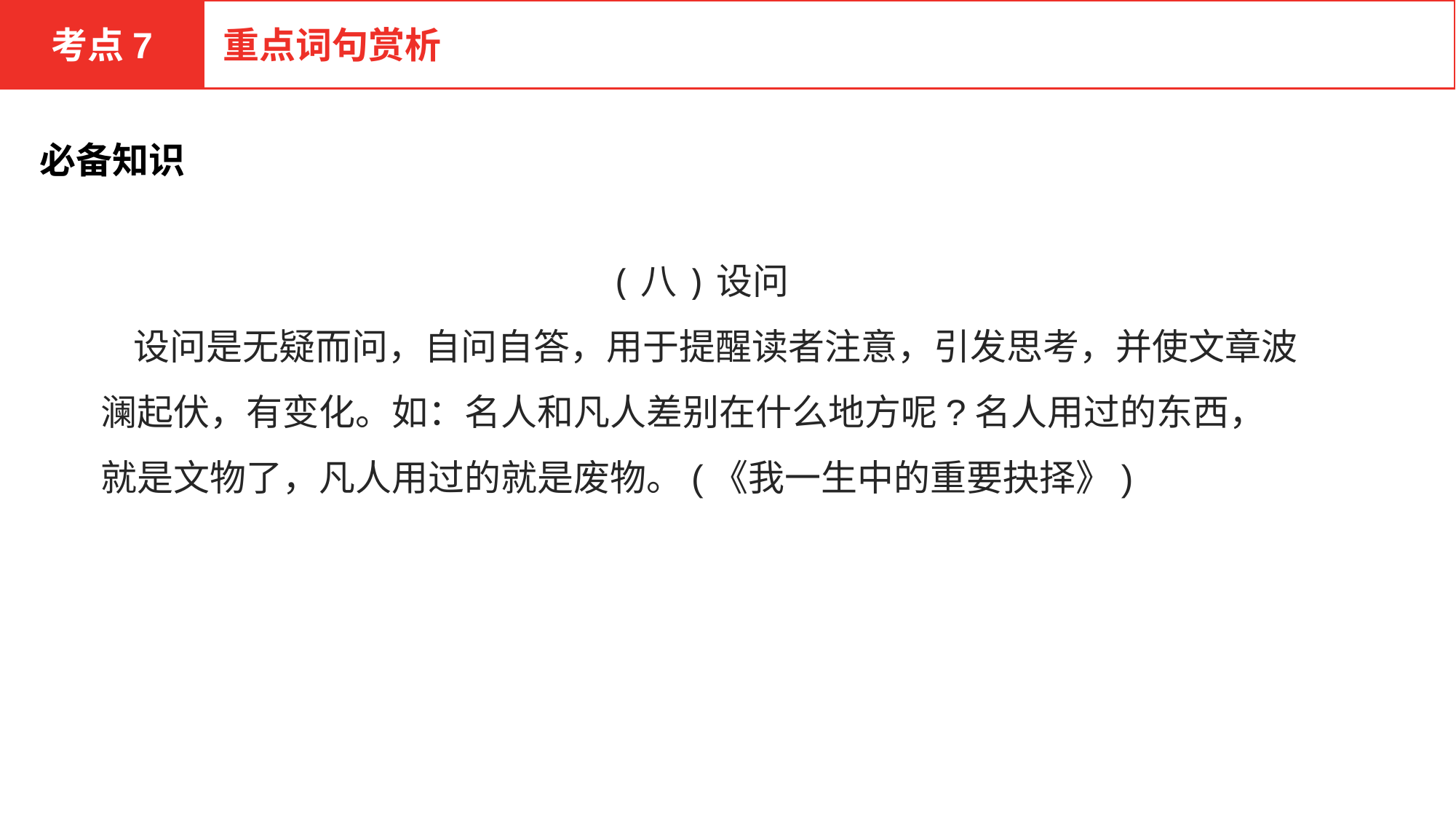

考点7
重点词句赏析
必备知识

(八)设问
   设问是无疑而问，自问自答，用于提醒读者注意，引发思考，并使文章波澜起伏，有变化。如：名人和凡人差别在什么地方呢?名人用过的东西，就是文物了，凡人用过的就是废物。(《我一生中的重要抉择》)